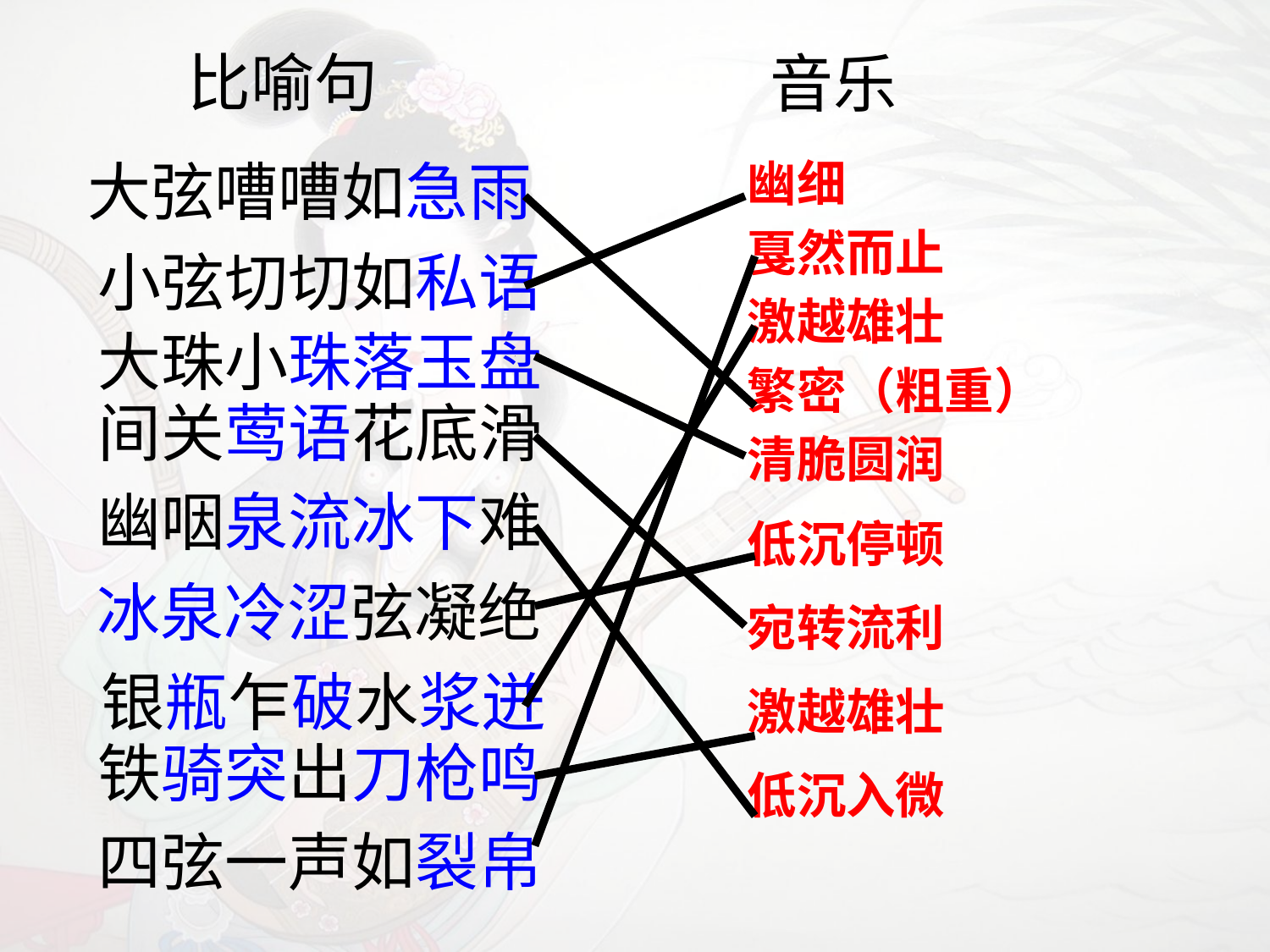

比喻句
         音乐
大弦嘈嘈如急雨
幽细
戛然而止
激越雄壮
繁密（粗重）
清脆圆润
低沉停顿
宛转流利
激越雄壮
低沉入微

小弦切切如私语

大珠小珠落玉盘

间关莺语花底滑

幽咽泉流冰下难

冰泉冷涩弦凝绝
 银瓶乍破水浆迸
铁骑突出刀枪鸣

四弦一声如裂帛